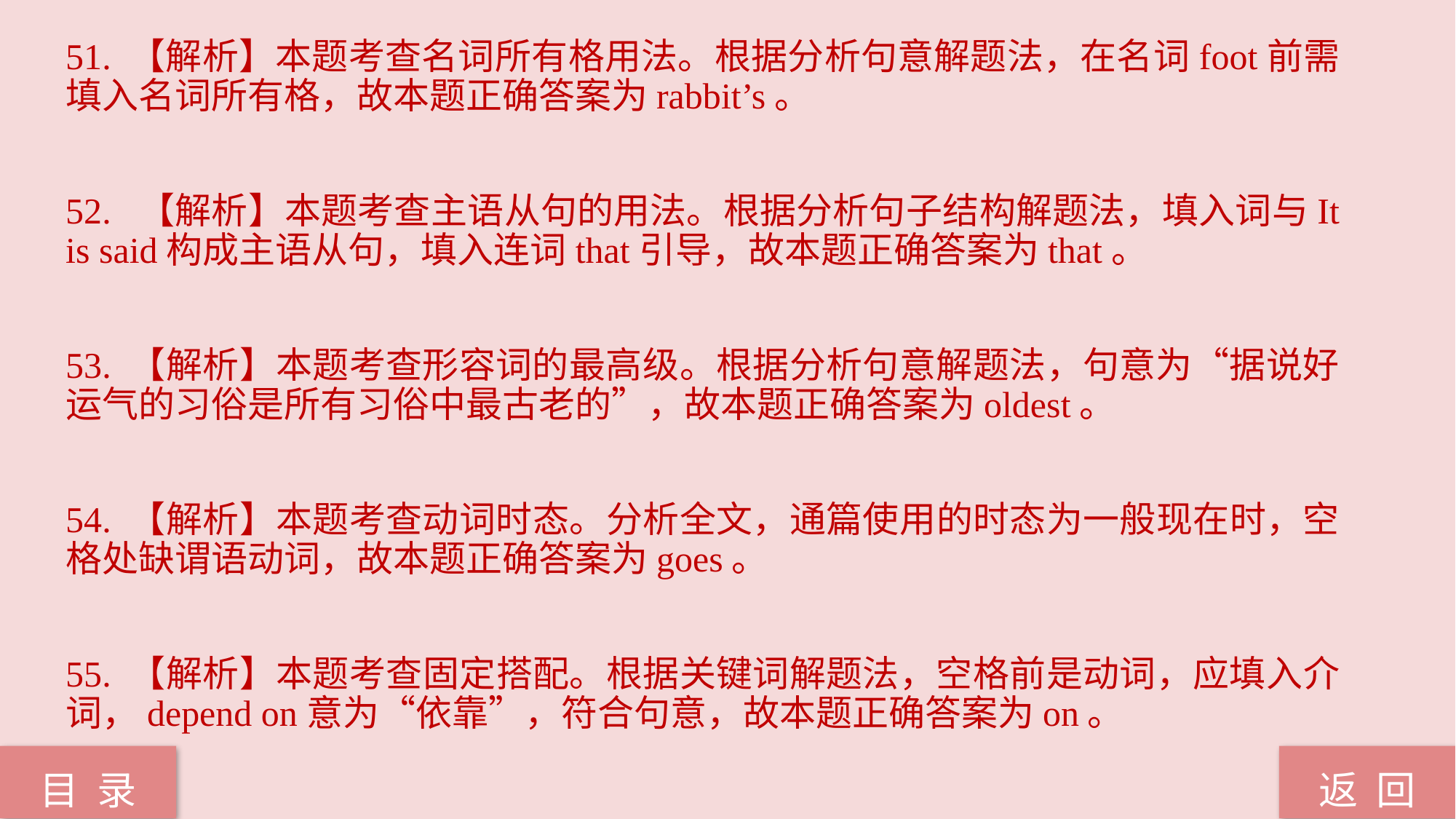

51. 【解析】本题考查名词所有格用法。根据分析句意解题法，在名词foot前需填入名词所有格，故本题正确答案为rabbit’s。

52.  【解析】本题考查主语从句的用法。根据分析句子结构解题法，填入词与It is said构成主语从句，填入连词that引导，故本题正确答案为that。

53. 【解析】本题考查形容词的最高级。根据分析句意解题法，句意为“据说好运气的习俗是所有习俗中最古老的”，故本题正确答案为oldest。

54. 【解析】本题考查动词时态。分析全文，通篇使用的时态为一般现在时，空格处缺谓语动词，故本题正确答案为goes。

55. 【解析】本题考查固定搭配。根据关键词解题法，空格前是动词，应填入介词，depend on意为“依靠”，符合句意，故本题正确答案为on。
返  回